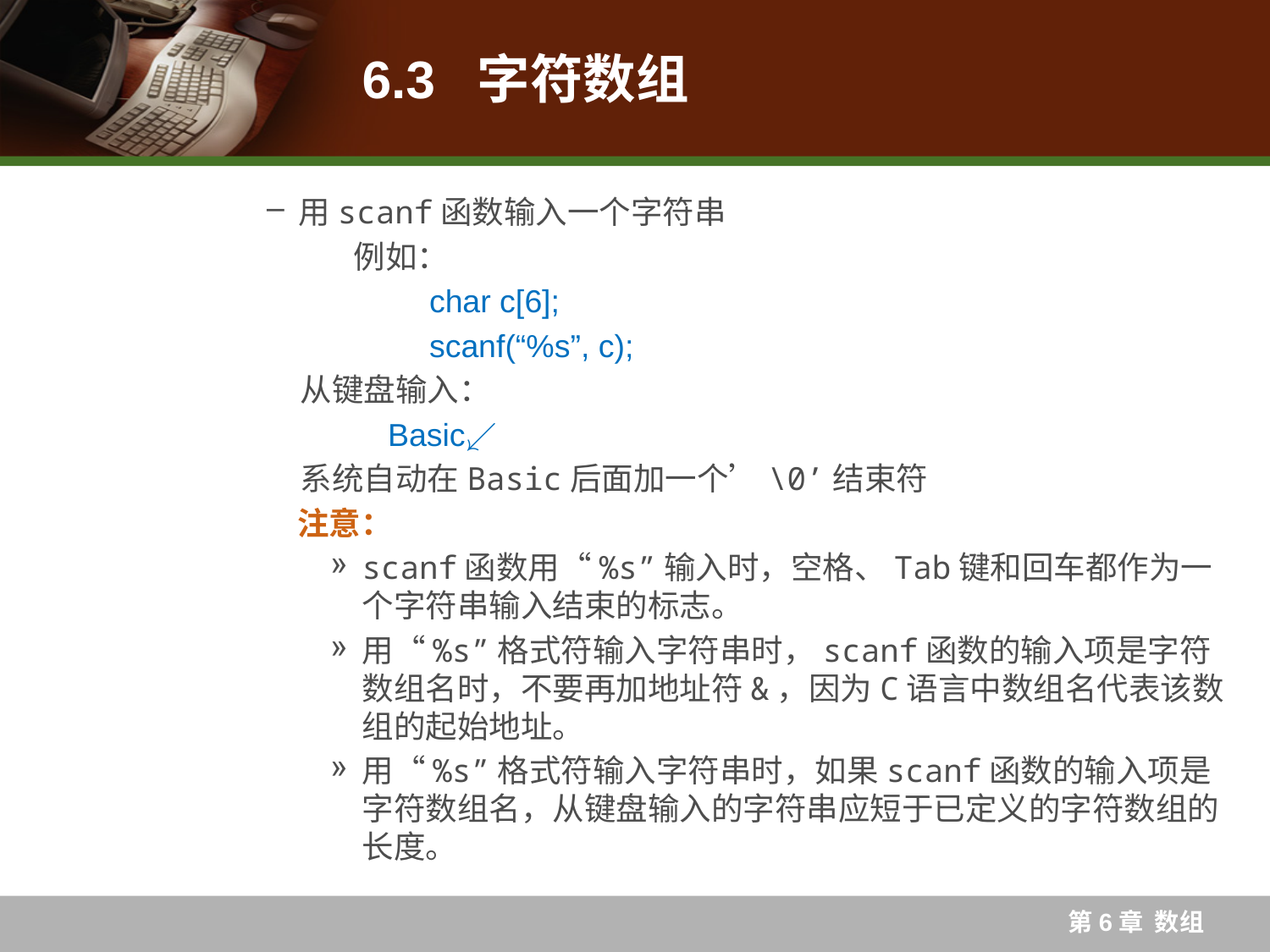

# 6.3  字符数组
用scanf函数输入一个字符串
	           例如：
		    char c[6];
		    scanf(“%s”, c);
从键盘输入：
	    Basic↙
系统自动在Basic后面加一个’\0’结束符
         注意：
scanf函数用“%s”输入时，空格、Tab键和回车都作为一个字符串输入结束的标志。
用“%s”格式符输入字符串时，scanf函数的输入项是字符数组名时，不要再加地址符&，因为C语言中数组名代表该数组的起始地址。
用“%s”格式符输入字符串时，如果scanf函数的输入项是字符数组名，从键盘输入的字符串应短于已定义的字符数组的长度。
第6章  数组